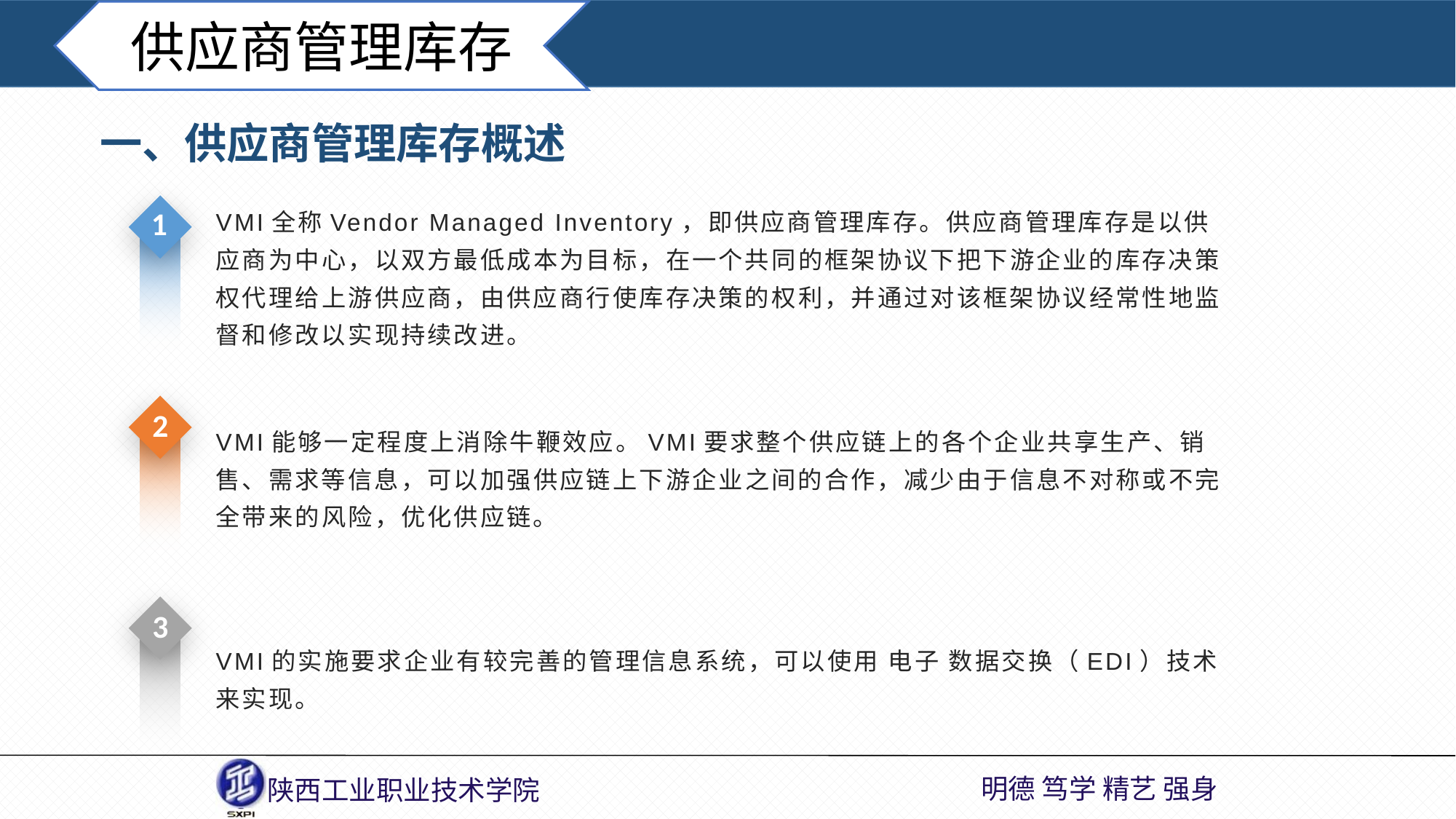

供应商管理库存
一、供应商管理库存概述
VMI全称Vendor Managed Inventory，即供应商管理库存。供应商管理库存是以供应商为中心，以双方最低成本为目标，在一个共同的框架协议下把下游企业的库存决策权代理给上游供应商，由供应商行使库存决策的权利，并通过对该框架协议经常性地监督和修改以实现持续改进。

1

VMI能够一定程度上消除牛鞭效应。VMI要求整个供应链上的各个企业共享生产、销售、需求等信息，可以加强供应链上下游企业之间的合作，减少由于信息不对称或不完全带来的风险，优化供应链。

2

VMI的实施要求企业有较完善的管理信息系统，可以使用 电子 数据交换（EDI）技术来实现。

3